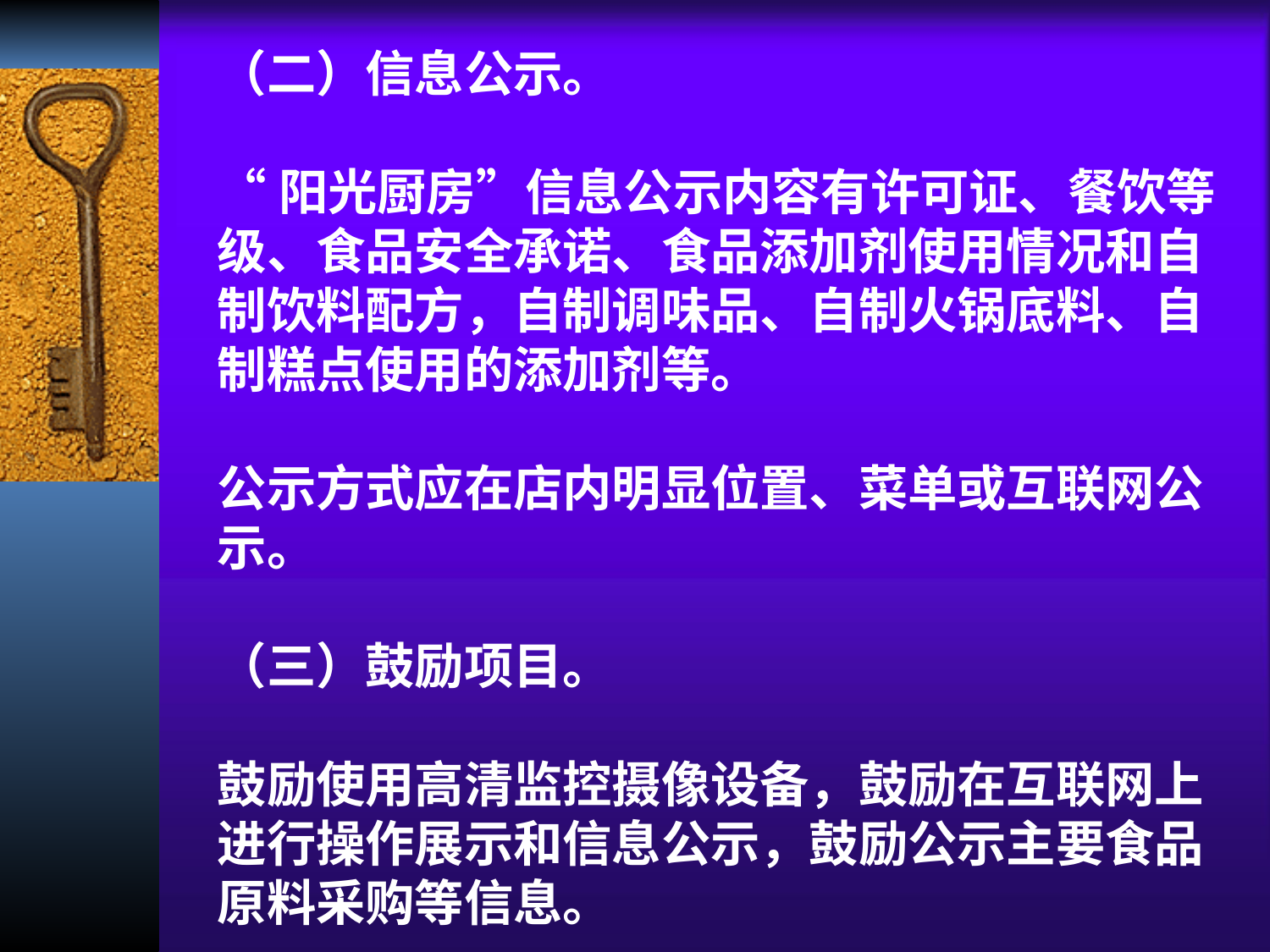

（二）信息公示。

“阳光厨房”信息公示内容有许可证、餐饮等级、食品安全承诺、食品添加剂使用情况和自制饮料配方，自制调味品、自制火锅底料、自制糕点使用的添加剂等。

公示方式应在店内明显位置、菜单或互联网公示。

（三）鼓励项目。

鼓励使用高清监控摄像设备，鼓励在互联网上进行操作展示和信息公示，鼓励公示主要食品原料采购等信息。